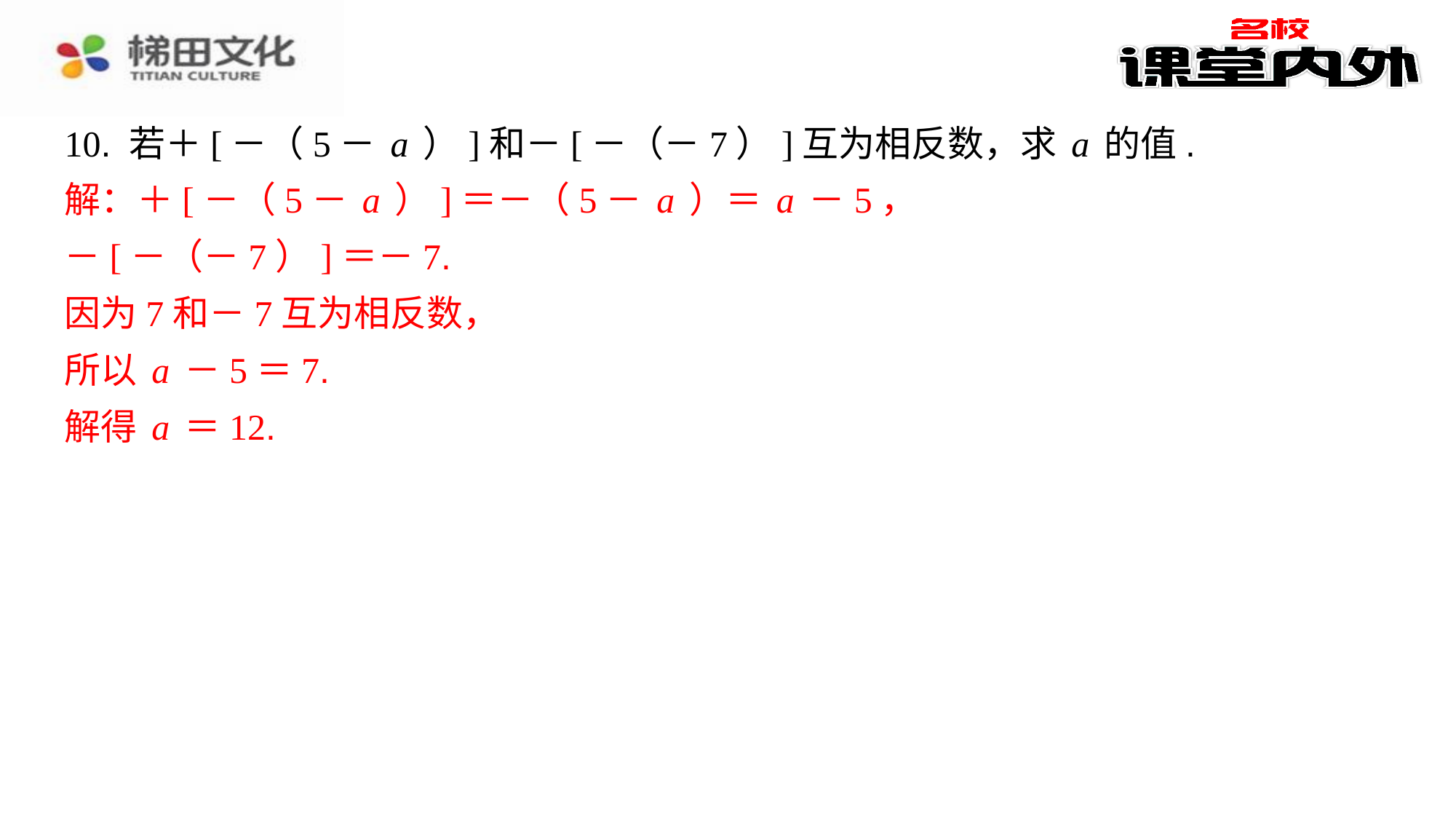

10. 若＋[－（5－a）]和－[－（－7）]互为相反数，求a的值.
解：＋[－（5－a）]＝－（5－a）＝a－5，
－[－（－7）]＝－7.
因为7和－7互为相反数，
所以a－5＝7.
解得a＝12.
解：＋[－（5－a）]＝－（5－a）＝a－5，
－[－（－7）]＝－7.
因为7和－7互为相反数，
所以a－5＝7.
解得a＝12.